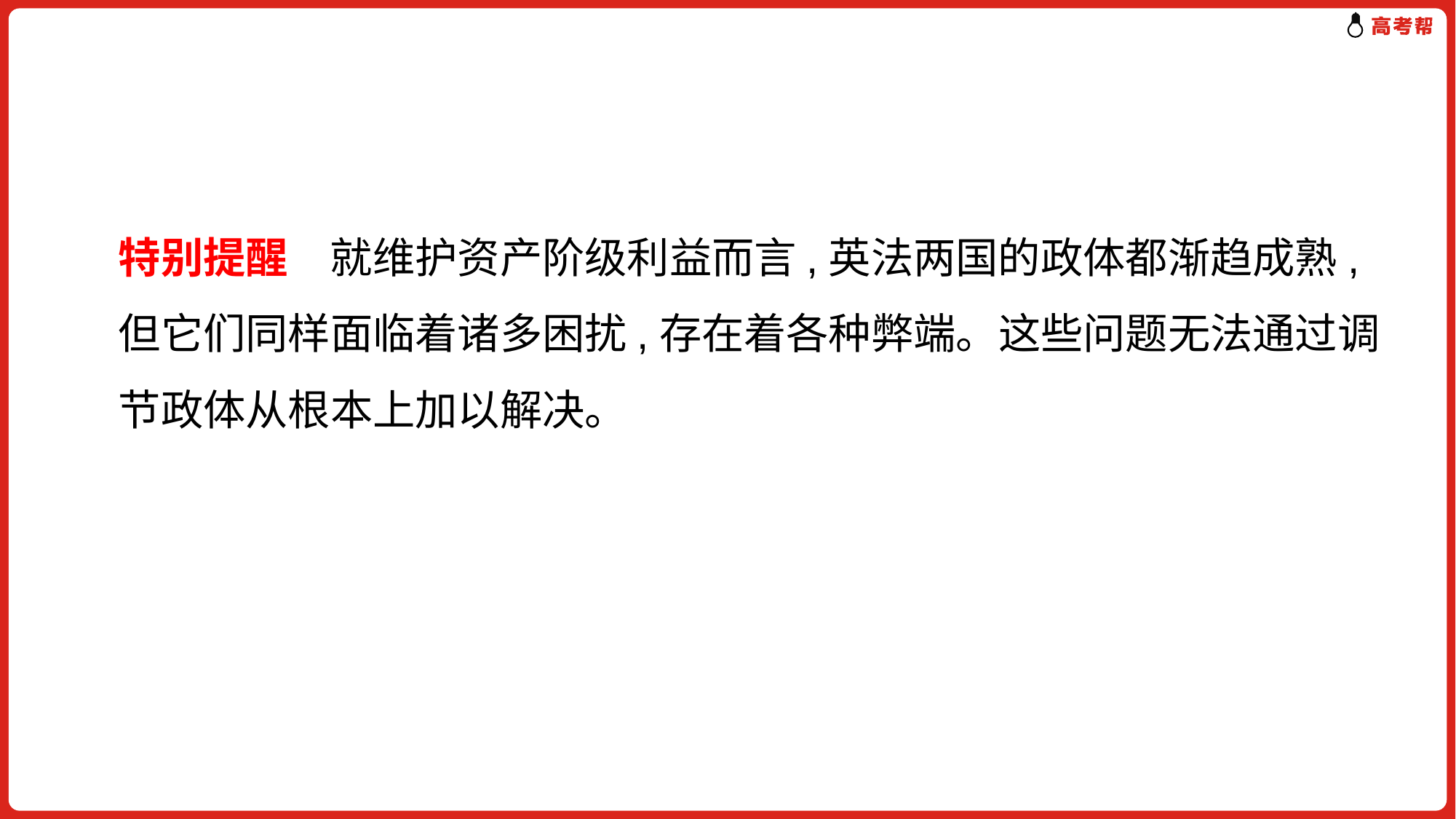

特别提醒　就维护资产阶级利益而言,英法两国的政体都渐趋成熟,但它们同样面临着诸多困扰,存在着各种弊端。这些问题无法通过调节政体从根本上加以解决。